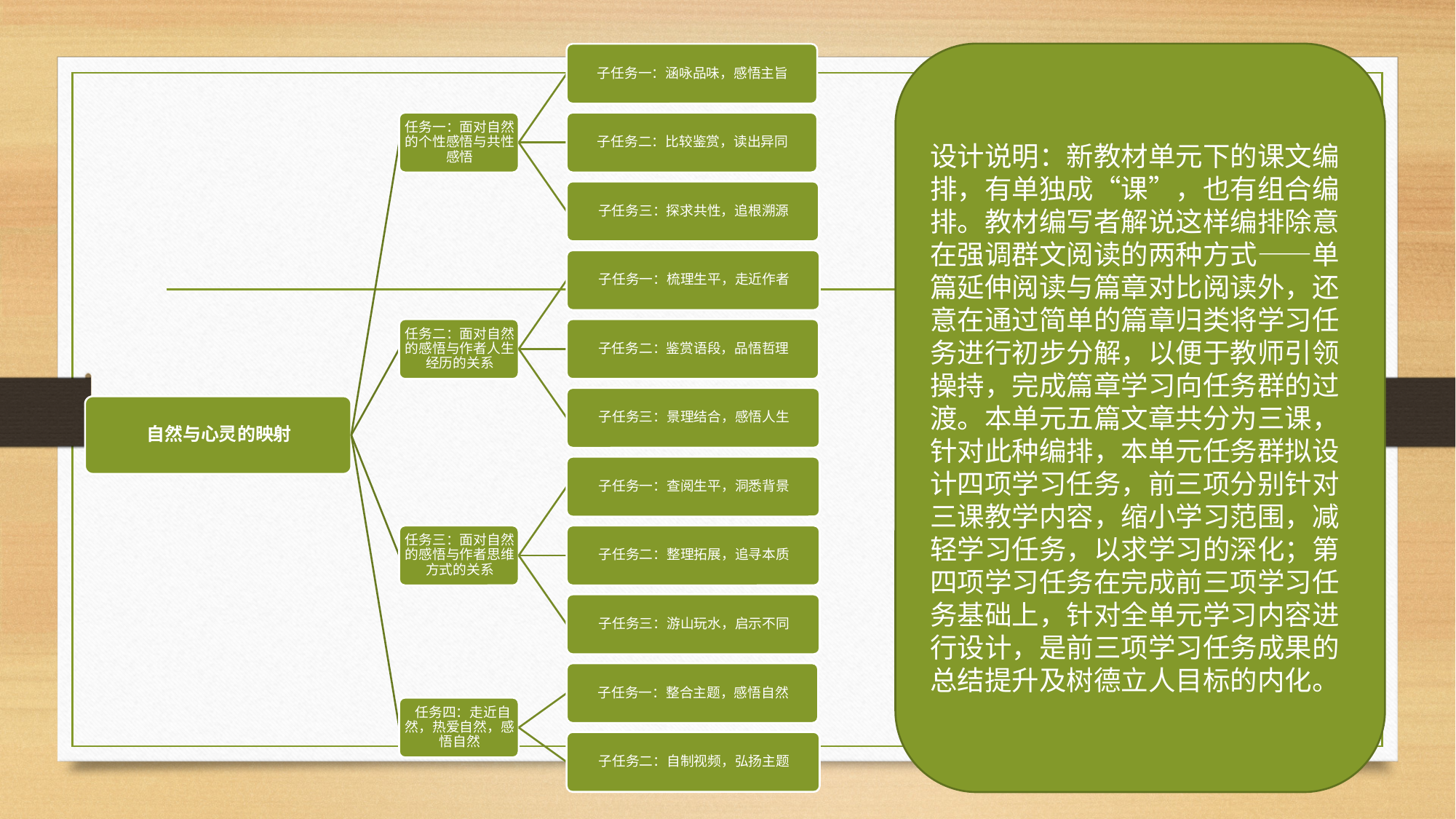

自然与心灵的映射

任务一：面对自然的个性感悟与共性感悟

子任务一：涵咏品味，感悟主旨

子任务二：比较鉴赏，读出异同

子任务三：探求共性，追根溯源

任务二：面对自然的感悟与作者人生经历的关系

子任务一：梳理生平，走近作者

子任务二：鉴赏语段，品悟哲理

子任务三：景理结合，感悟人生

任务三：面对自然的感悟与作者思维方式的关系

子任务一：查阅生平，洞悉背景

子任务二：整理拓展，追寻本质

子任务三：游山玩水，启示不同

 任务四：走近自然，热爱自然，感悟自然

子任务一：整合主题，感悟自然

子任务二：自制视频，弘扬主题
设计说明：新教材单元下的课文编排，有单独成“课”，也有组合编排。教材编写者解说这样编排除意在强调群文阅读的两种方式——单篇延伸阅读与篇章对比阅读外，还意在通过简单的篇章归类将学习任务进行初步分解，以便于教师引领操持，完成篇章学习向任务群的过渡。本单元五篇文章共分为三课，针对此种编排，本单元任务群拟设计四项学习任务，前三项分别针对三课教学内容，缩小学习范围，减轻学习任务，以求学习的深化；第四项学习任务在完成前三项学习任务基础上，针对全单元学习内容进行设计，是前三项学习任务成果的总结提升及树德立人目标的内化。